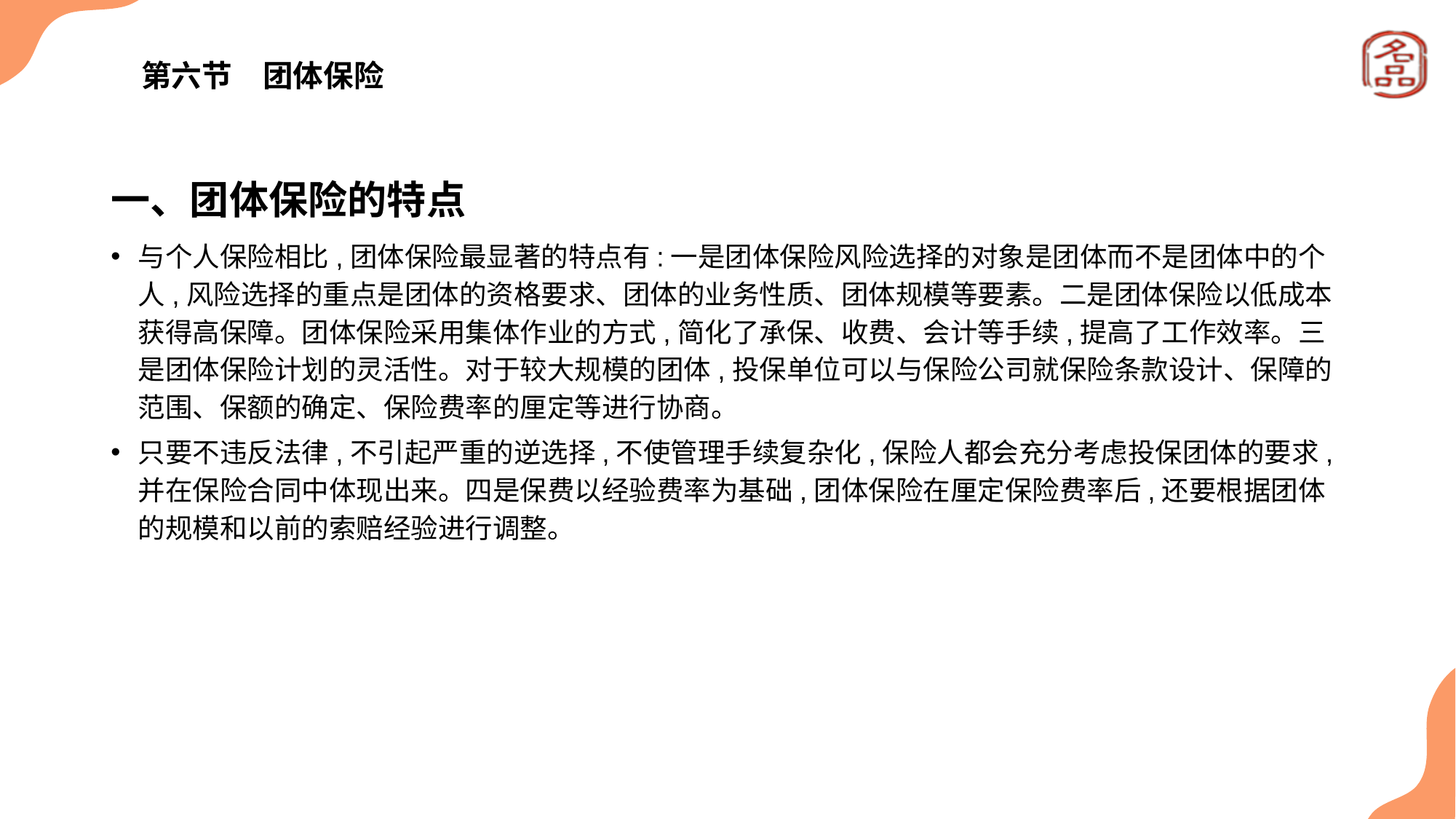

# 第六节　团体保险
一、团体保险的特点
与个人保险相比,团体保险最显著的特点有:一是团体保险风险选择的对象是团体而不是团体中的个人,风险选择的重点是团体的资格要求、团体的业务性质、团体规模等要素。二是团体保险以低成本获得高保障。团体保险采用集体作业的方式,简化了承保、收费、会计等手续,提高了工作效率。三是团体保险计划的灵活性。对于较大规模的团体,投保单位可以与保险公司就保险条款设计、保障的范围、保额的确定、保险费率的厘定等进行协商。
只要不违反法律,不引起严重的逆选择,不使管理手续复杂化,保险人都会充分考虑投保团体的要求,并在保险合同中体现出来。四是保费以经验费率为基础,团体保险在厘定保险费率后,还要根据团体的规模和以前的索赔经验进行调整。